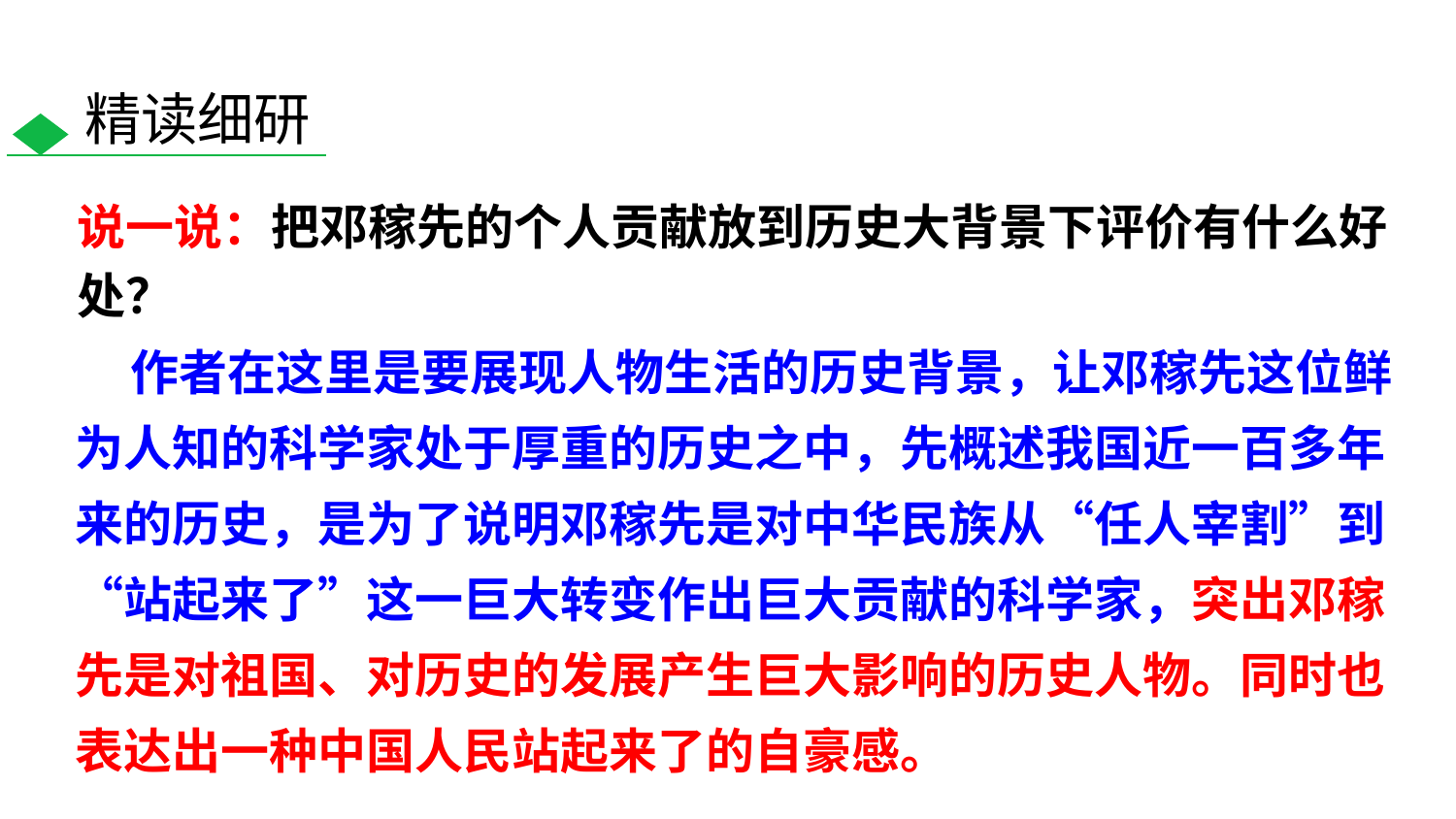

精读细研

说一说：把邓稼先的个人贡献放到历史大背景下评价有什么好处？
    作者在这里是要展现人物生活的历史背景，让邓稼先这位鲜为人知的科学家处于厚重的历史之中，先概述我国近一百多年来的历史，是为了说明邓稼先是对中华民族从“任人宰割”到“站起来了”这一巨大转变作出巨大贡献的科学家，突出邓稼先是对祖国、对历史的发展产生巨大影响的历史人物。同时也表达出一种中国人民站起来了的自豪感。